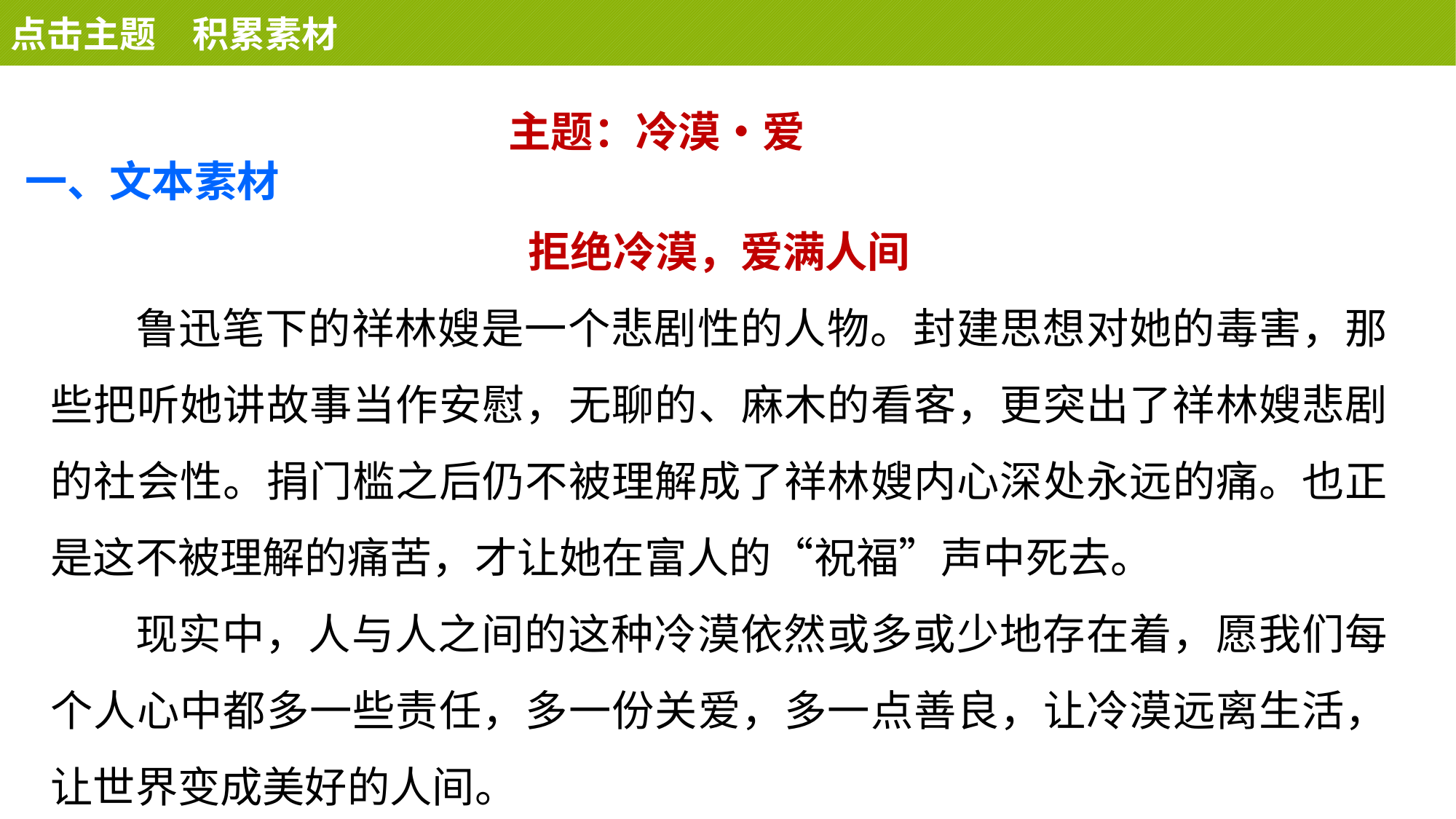

点击主题　积累素材
主题：冷漠•爱
一、文本素材
拒绝冷漠，爱满人间
鲁迅笔下的祥林嫂是一个悲剧性的人物。封建思想对她的毒害，那些把听她讲故事当作安慰，无聊的、麻木的看客，更突出了祥林嫂悲剧的社会性。捐门槛之后仍不被理解成了祥林嫂内心深处永远的痛。也正是这不被理解的痛苦，才让她在富人的“祝福”声中死去。
现实中，人与人之间的这种冷漠依然或多或少地存在着，愿我们每个人心中都多一些责任，多一份关爱，多一点善良，让冷漠远离生活，让世界变成美好的人间。